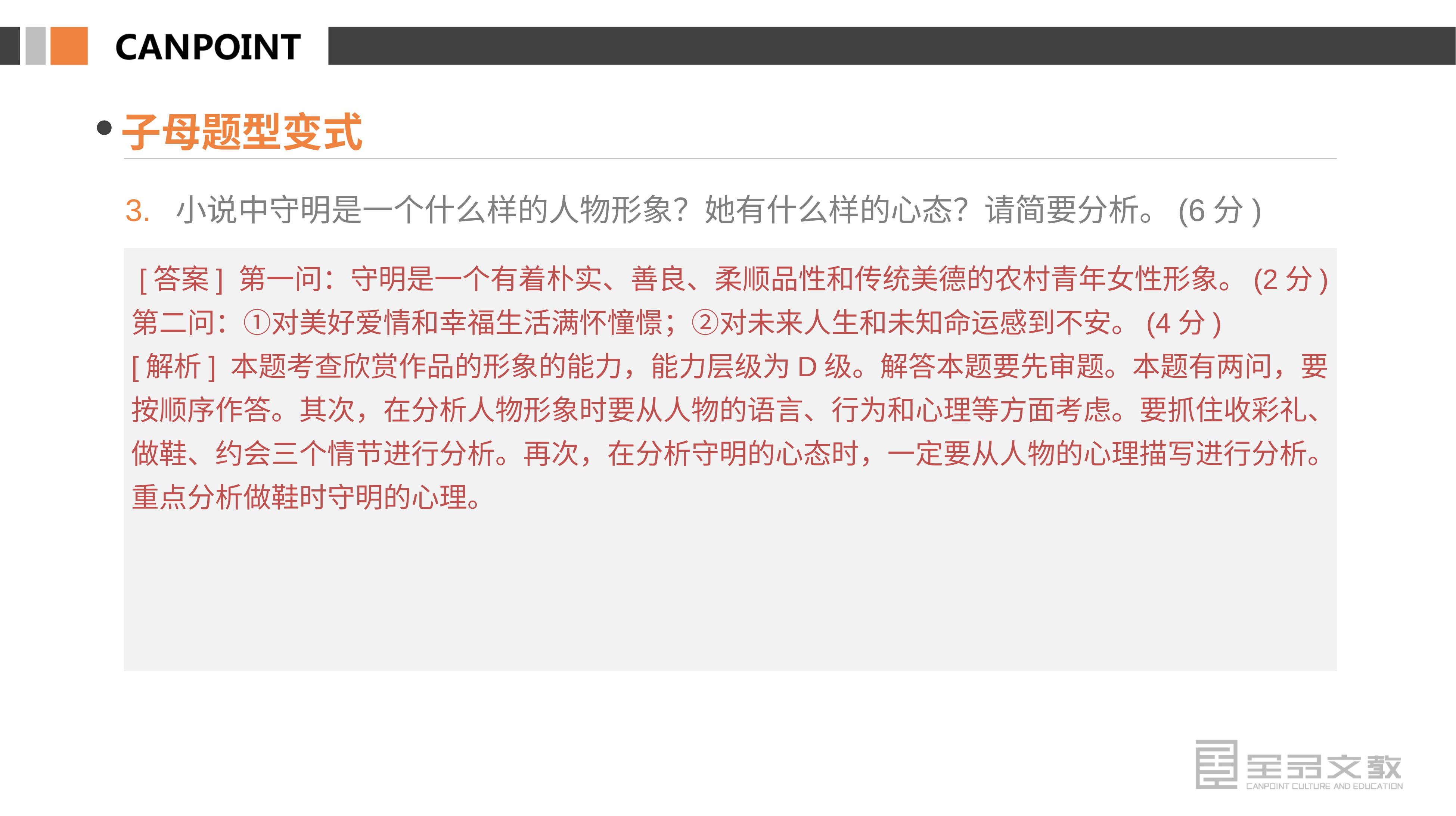

子母题型变式

3.  小说中守明是一个什么样的人物形象？她有什么样的心态？请简要分析。(6分)

 [答案] 第一问：守明是一个有着朴实、善良、柔顺品性和传统美德的农村青年女性形象。(2分)
第二问：①对美好爱情和幸福生活满怀憧憬；②对未来人生和未知命运感到不安。(4分)
[解析] 本题考查欣赏作品的形象的能力，能力层级为D级。解答本题要先审题。本题有两问，要按顺序作答。其次，在分析人物形象时要从人物的语言、行为和心理等方面考虑。要抓住收彩礼、做鞋、约会三个情节进行分析。再次，在分析守明的心态时，一定要从人物的心理描写进行分析。重点分析做鞋时守明的心理。